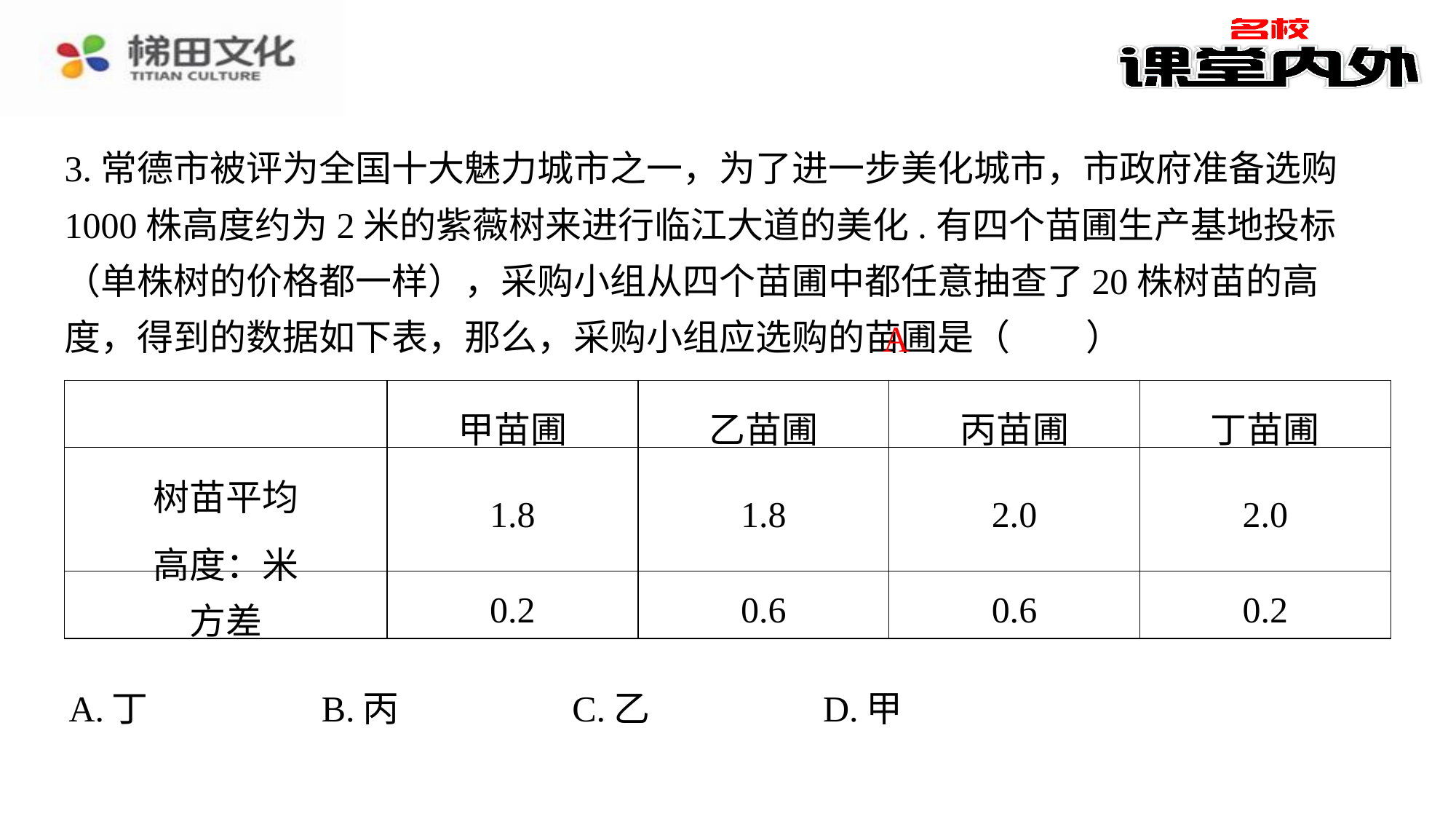

3.常德市被评为全国十大魅力城市之一，为了进一步美化城市，市政府准备选购1000株高度约为2米的紫薇树来进行临江大道的美化.有四个苗圃生产基地投标（单株树的价格都一样），采购小组从四个苗圃中都任意抽查了20株树苗的高度，得到的数据如下表，那么，采购小组应选购的苗圃是（　A　）
A
|  | 甲苗圃 | 乙苗圃 | 丙苗圃 | 丁苗圃 |
| --- | --- | --- | --- | --- |
| 树苗平均 高度：米 | 1.8 | 1.8 | 2.0 | 2.0 |
| 方差 | 0.2 | 0.6 | 0.6 | 0.2 |
| A.丁 | B.丙 | C.乙 | D.甲 |
| --- | --- | --- | --- |